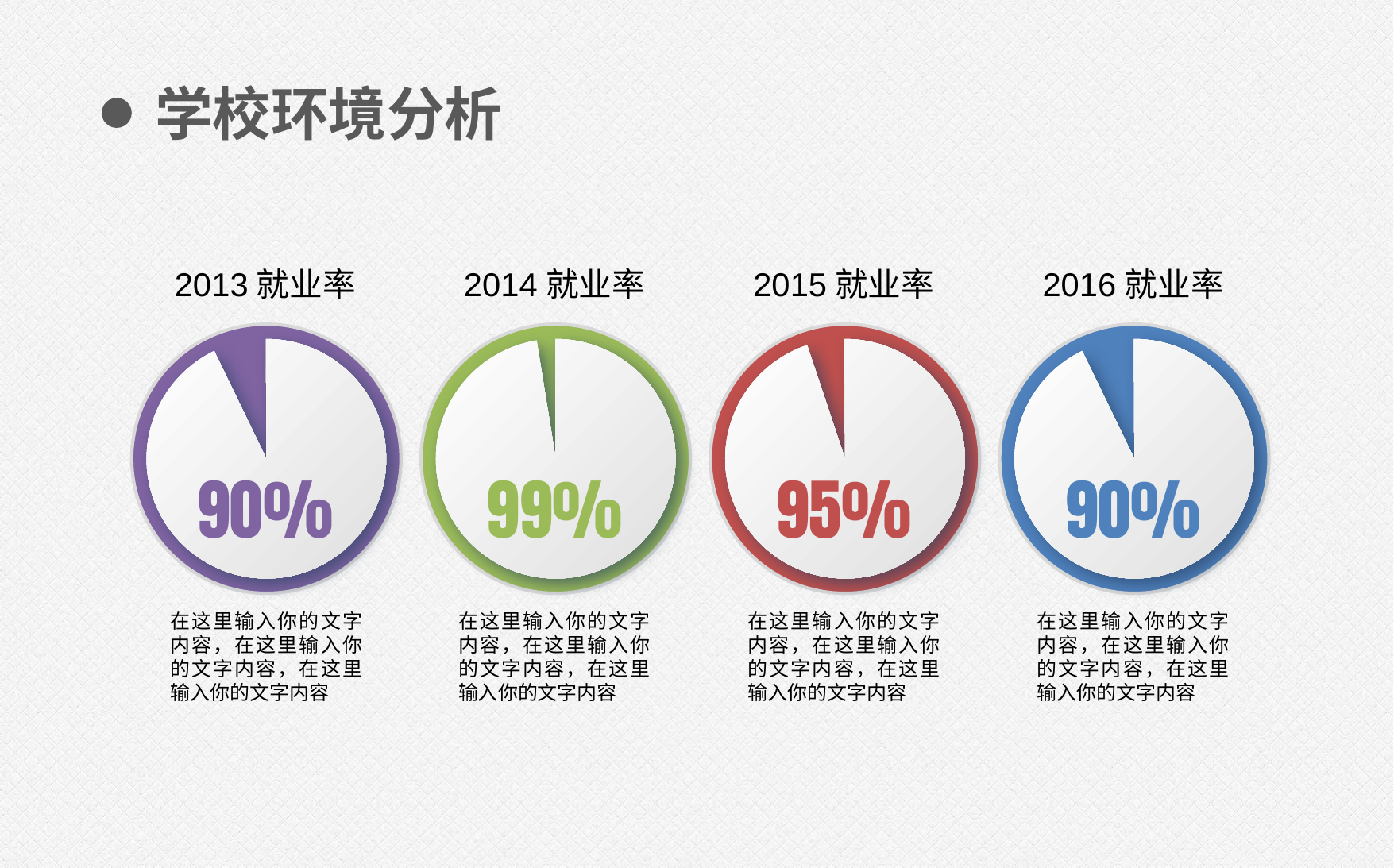

学校环境分析

2013就业率
2014就业率
2015就业率
2016就业率

90%
99%
95%
90%
在这里输入你的文字内容，在这里输入你的文字内容，在这里输入你的文字内容
在这里输入你的文字内容，在这里输入你的文字内容，在这里输入你的文字内容
在这里输入你的文字内容，在这里输入你的文字内容，在这里输入你的文字内容
在这里输入你的文字内容，在这里输入你的文字内容，在这里输入你的文字内容